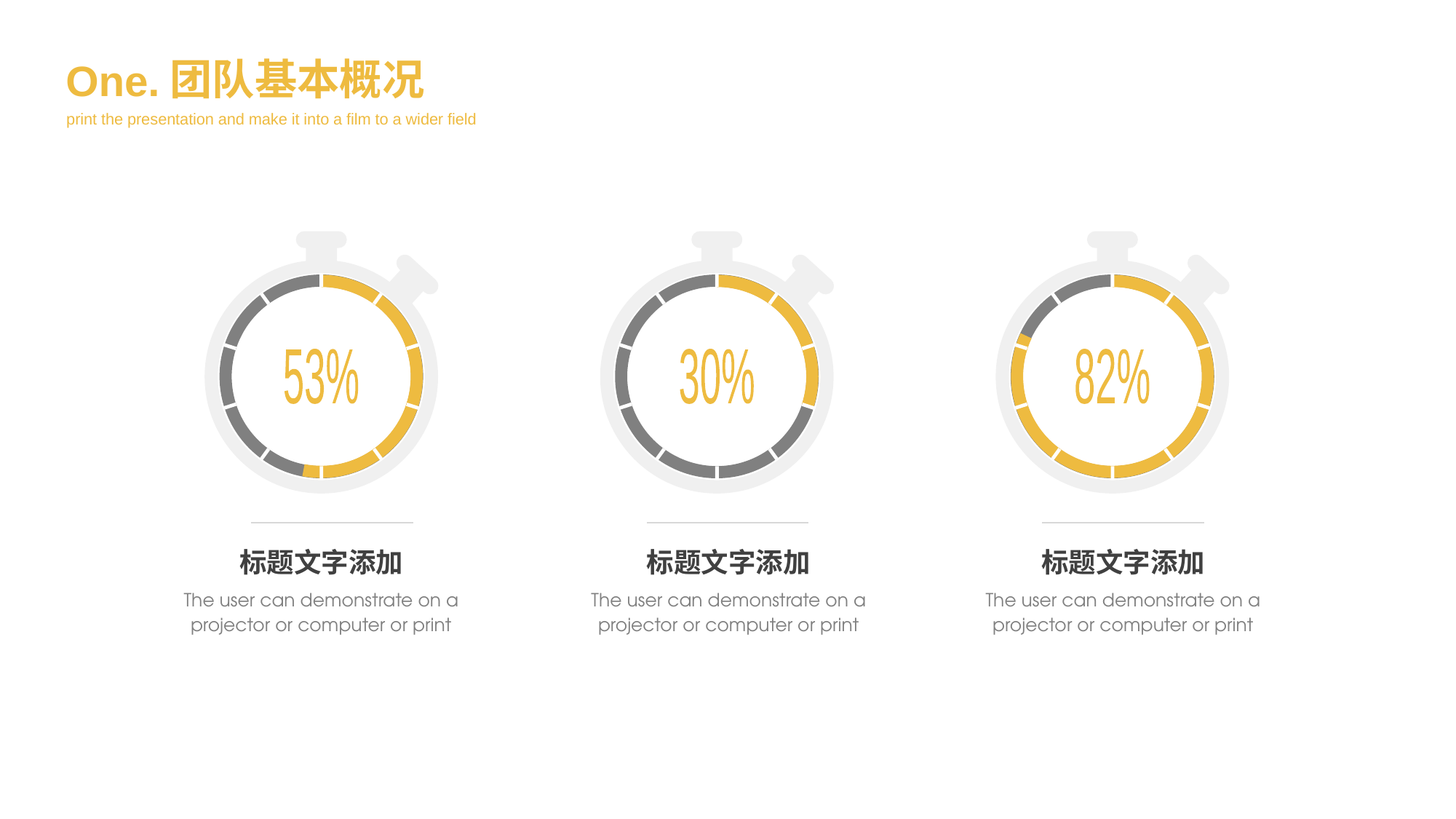

团队基本概况
One.
print the presentation and make it into a film to a wider field

53%

30%

82%
标题文字添加
The user can demonstrate on a projector or computer or print
标题文字添加
The user can demonstrate on a projector or computer or print
标题文字添加
The user can demonstrate on a projector or computer or print